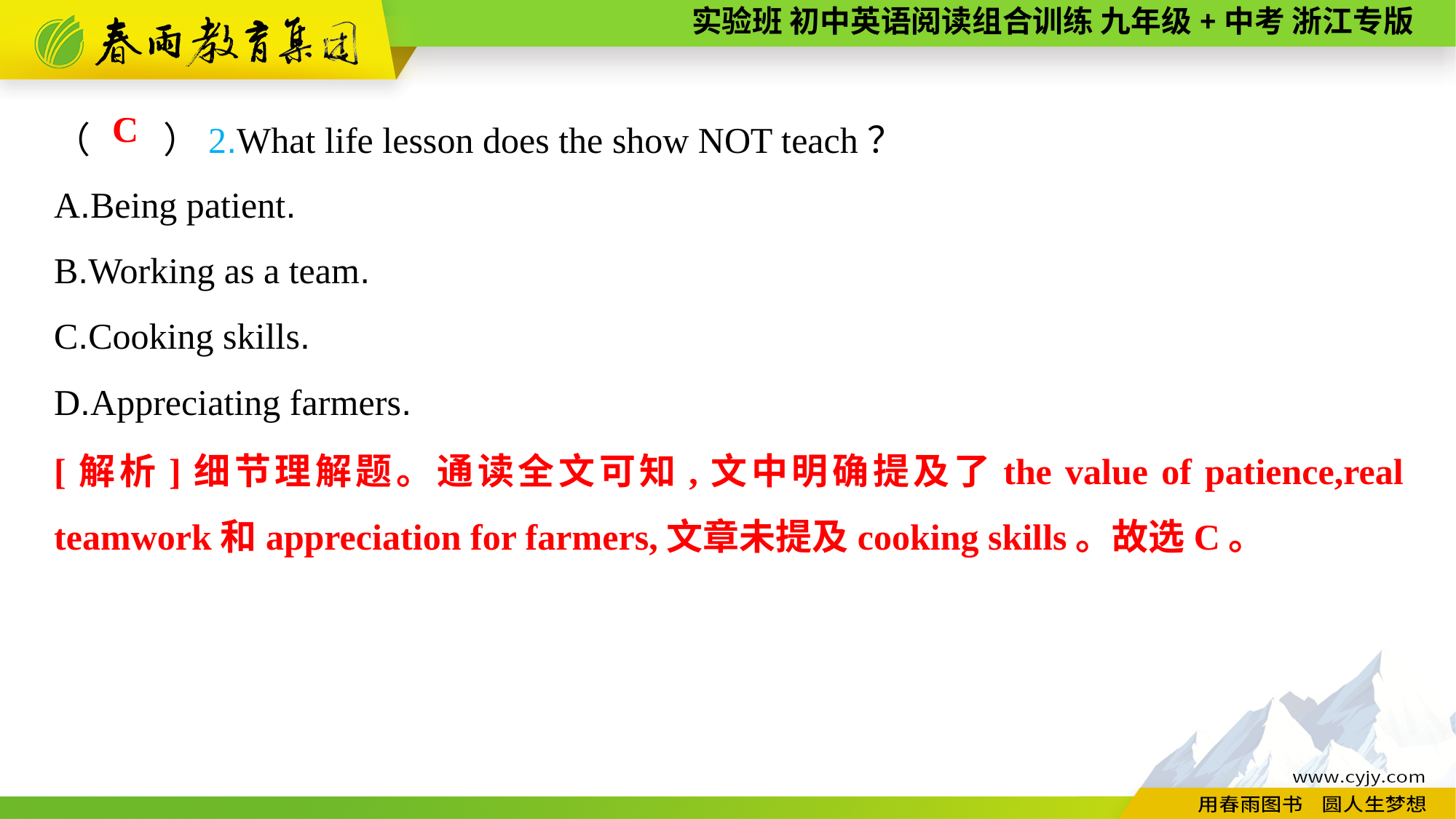

（　　）2.What life lesson does the show NOT teach？
A.Being patient.
B.Working as a team.
C.Cooking skills.
D.Appreciating farmers.
C
[解析]细节理解题。通读全文可知,文中明确提及了the value of patience,real teamwork和appreciation for farmers,文章未提及cooking skills。故选C。